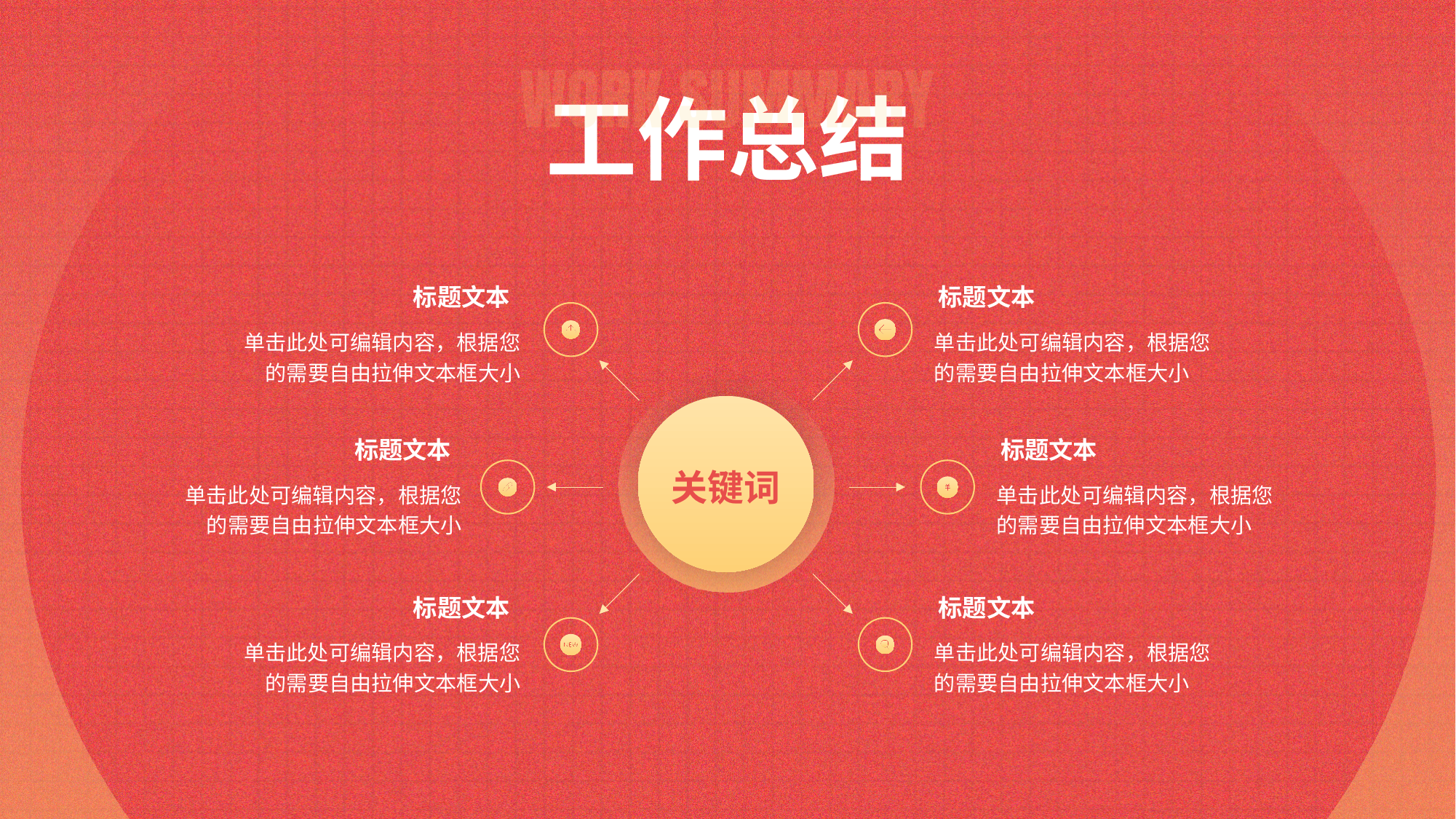

WORK SUMMARY
工作总结
标题文本
单击此处可编辑内容，根据您的需要自由拉伸文本框大小
标题文本
单击此处可编辑内容，根据您的需要自由拉伸文本框大小

关键词

标题文本
单击此处可编辑内容，根据您的需要自由拉伸文本框大小
标题文本
单击此处可编辑内容，根据您的需要自由拉伸文本框大小
标题文本
单击此处可编辑内容，根据您的需要自由拉伸文本框大小
标题文本
单击此处可编辑内容，根据您的需要自由拉伸文本框大小